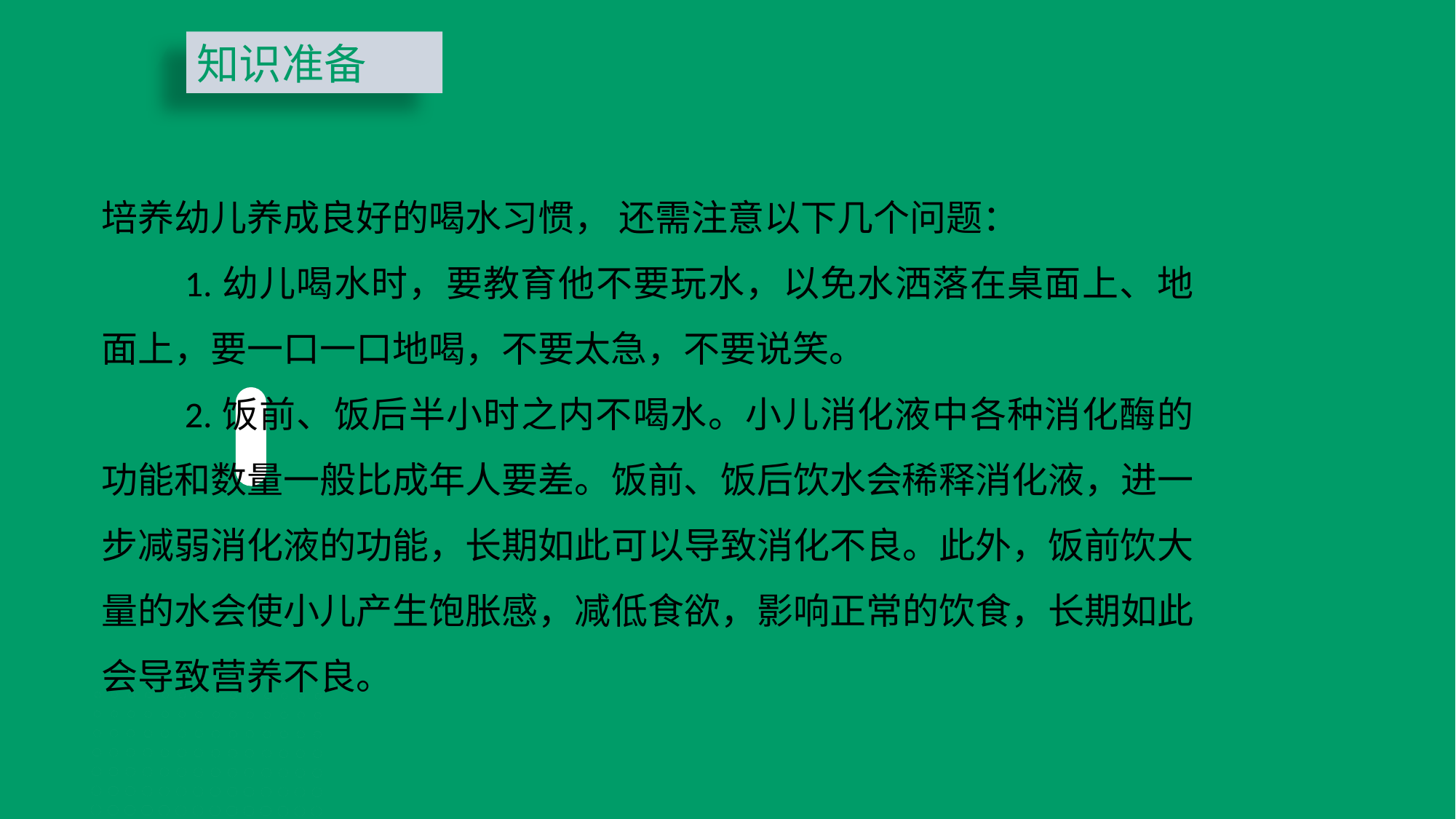

知识准备
培养幼儿养成良好的喝水习惯， 还需注意以下几个问题：
　　1.幼儿喝水时，要教育他不要玩水，以免水洒落在桌面上、地面上，要一口一口地喝，不要太急，不要说笑。
　　2.饭前、饭后半小时之内不喝水。小儿消化液中各种消化酶的功能和数量一般比成年人要差。饭前、饭后饮水会稀释消化液，进一步减弱消化液的功能，长期如此可以导致消化不良。此外，饭前饮大量的水会使小儿产生饱胀感，减低食欲，影响正常的饮食，长期如此会导致营养不良。

01

03